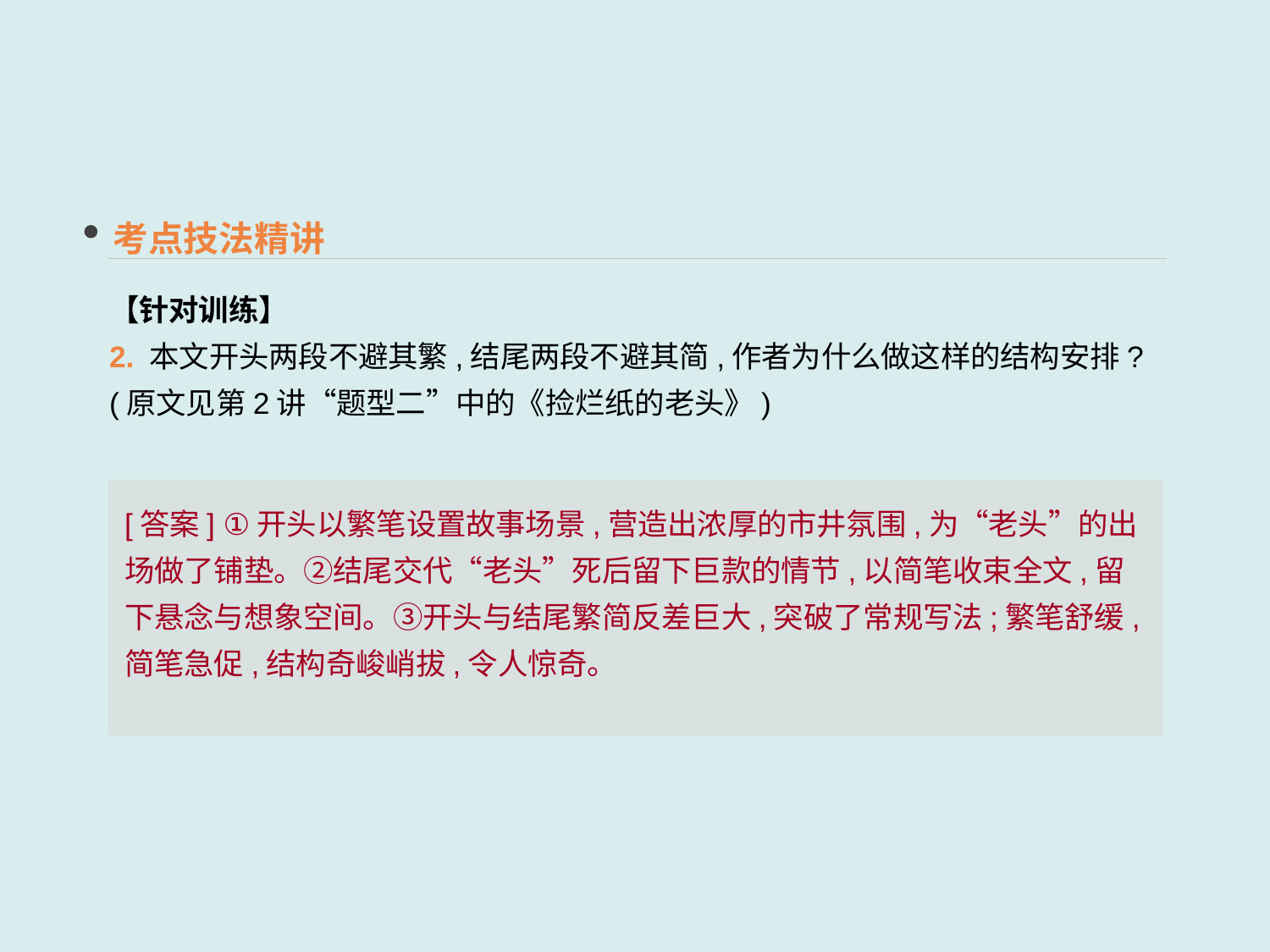

考点技法精讲

【针对训练】
2. 本文开头两段不避其繁,结尾两段不避其简,作者为什么做这样的结构安排?(原文见第2讲“题型二”中的《捡烂纸的老头》)

[答案] ①开头以繁笔设置故事场景,营造出浓厚的市井氛围,为“老头”的出场做了铺垫。②结尾交代“老头”死后留下巨款的情节,以简笔收束全文,留下悬念与想象空间。③开头与结尾繁简反差巨大,突破了常规写法;繁笔舒缓,简笔急促,结构奇峻峭拔,令人惊奇。